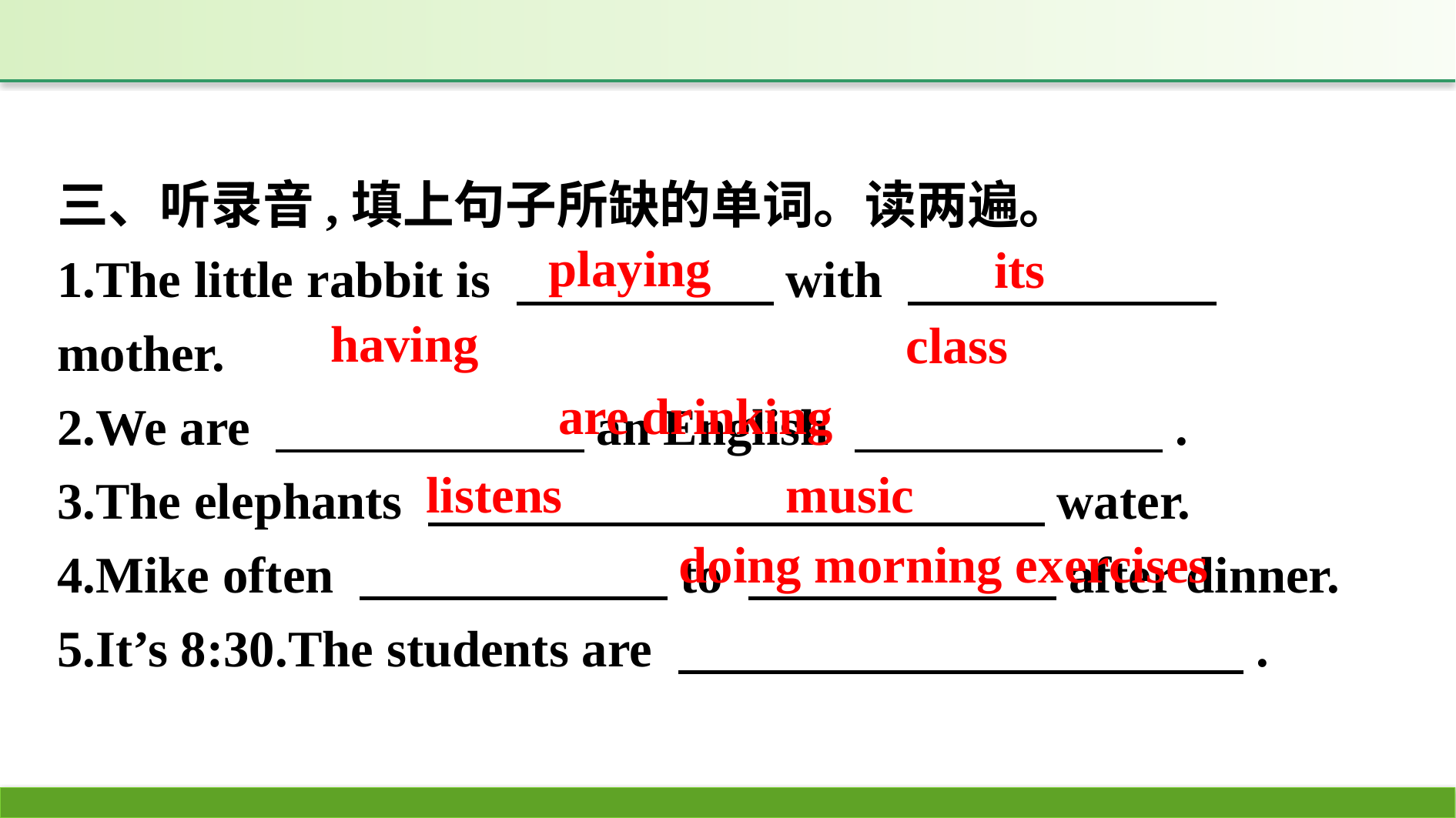

三、听录音,填上句子所缺的单词。读两遍。
1.The little rabbit is 　　　　　with 　　　　　　mother.
2.We are 　　　　　　an English 　　　　　　.
3.The elephants 　　　　　　　　　　　　water.
4.Mike often 　　　　　　to 　　　　　　after dinner.
5.It’s 8:30.The students are 　　　　　　　　　　　.
playing
its
having
class
are drinking
listens
music
doing morning exercises